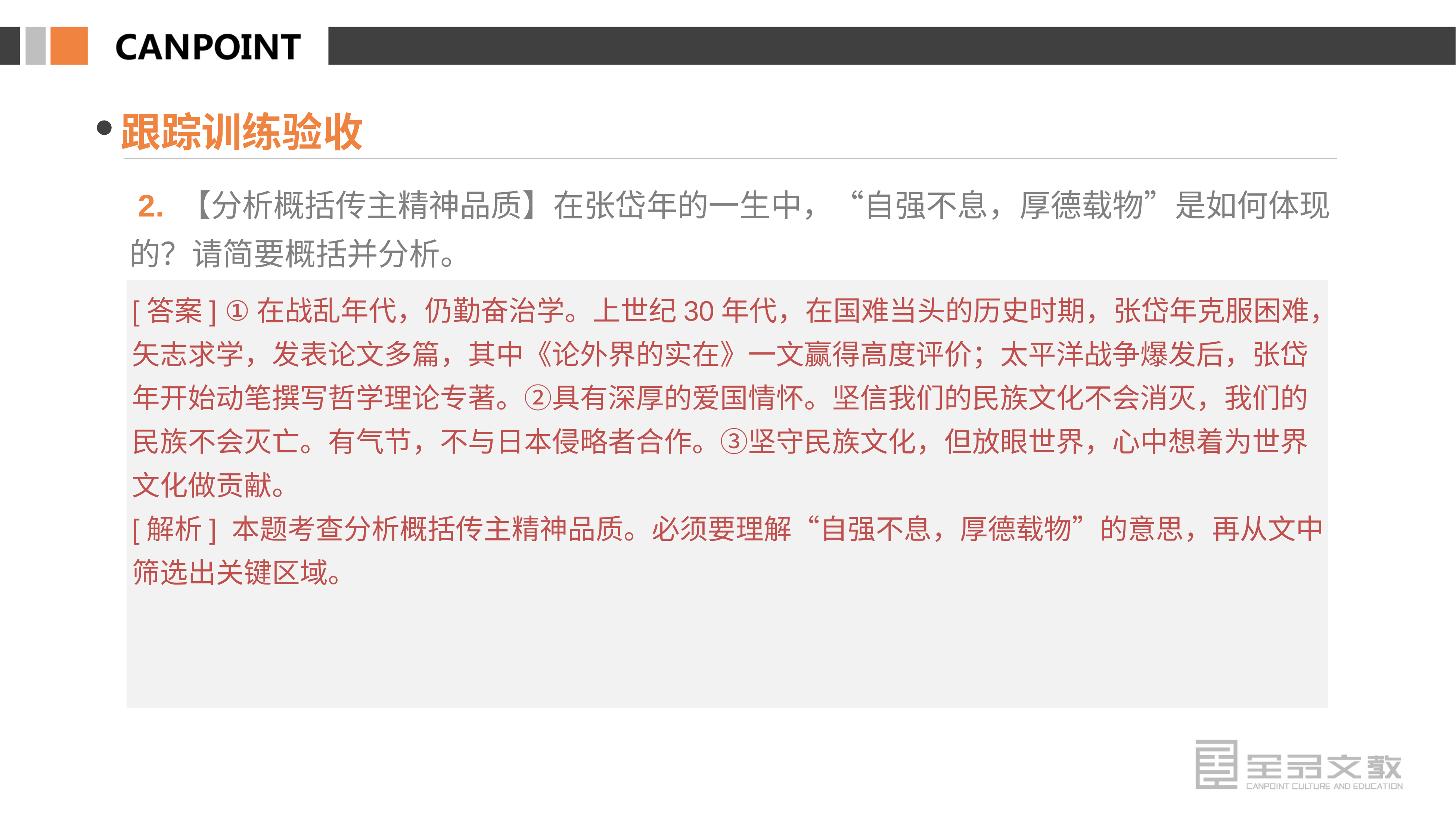

跟踪训练验收

 2. 【分析概括传主精神品质】在张岱年的一生中，“自强不息，厚德载物”是如何体现的？请简要概括并分析。

[答案] ①在战乱年代，仍勤奋治学。上世纪30年代，在国难当头的历史时期，张岱年克服困难，矢志求学，发表论文多篇，其中《论外界的实在》一文赢得高度评价；太平洋战争爆发后，张岱年开始动笔撰写哲学理论专著。②具有深厚的爱国情怀。坚信我们的民族文化不会消灭，我们的民族不会灭亡。有气节，不与日本侵略者合作。③坚守民族文化，但放眼世界，心中想着为世界文化做贡献。
[解析] 本题考查分析概括传主精神品质。必须要理解“自强不息，厚德载物”的意思，再从文中筛选出关键区域。